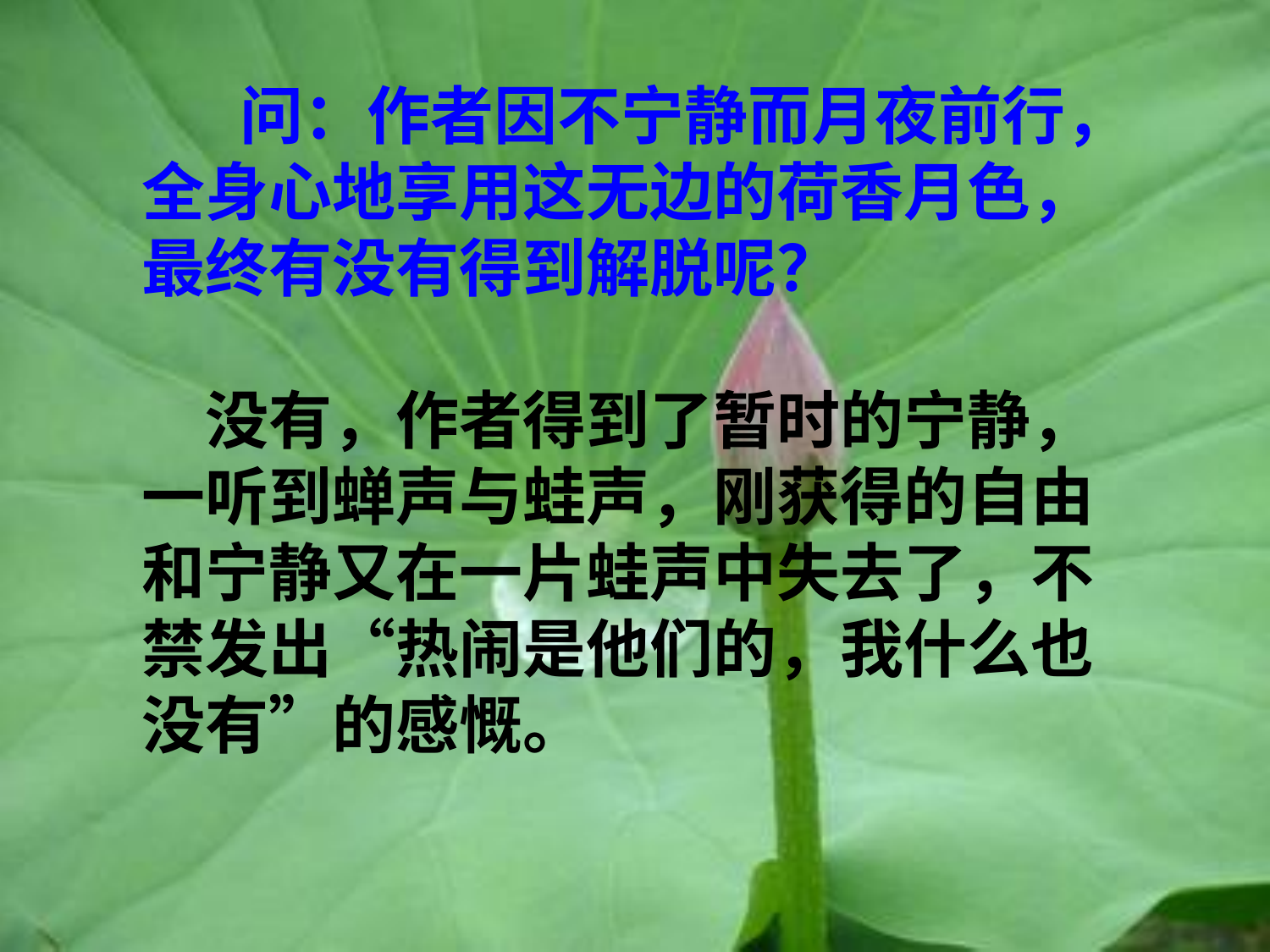

问：作者因不宁静而月夜前行，全身心地享用这无边的荷香月色，最终有没有得到解脱呢？

　没有，作者得到了暂时的宁静，一听到蝉声与蛙声，刚获得的自由和宁静又在一片蛙声中失去了，不禁发出“热闹是他们的，我什么也没有”的感慨。